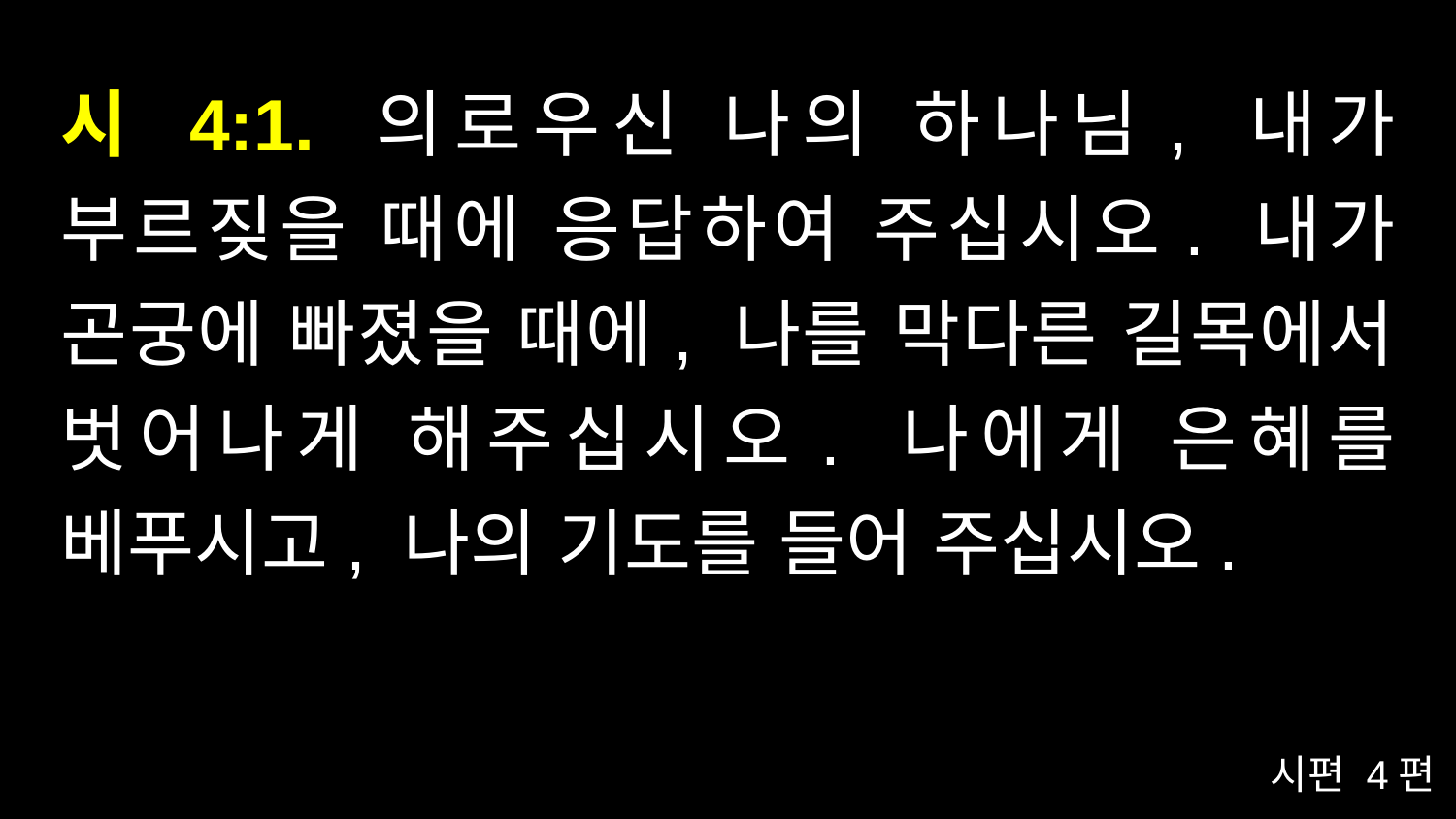

# 시 4:1. 의로우신 나의 하나님, 내가 부르짖을 때에 응답하여 주십시오. 내가 곤궁에 빠졌을 때에, 나를 막다른 길목에서 벗어나게 해주십시오. 나에게 은혜를 베푸시고, 나의 기도를 들어 주십시오.
시편 4편